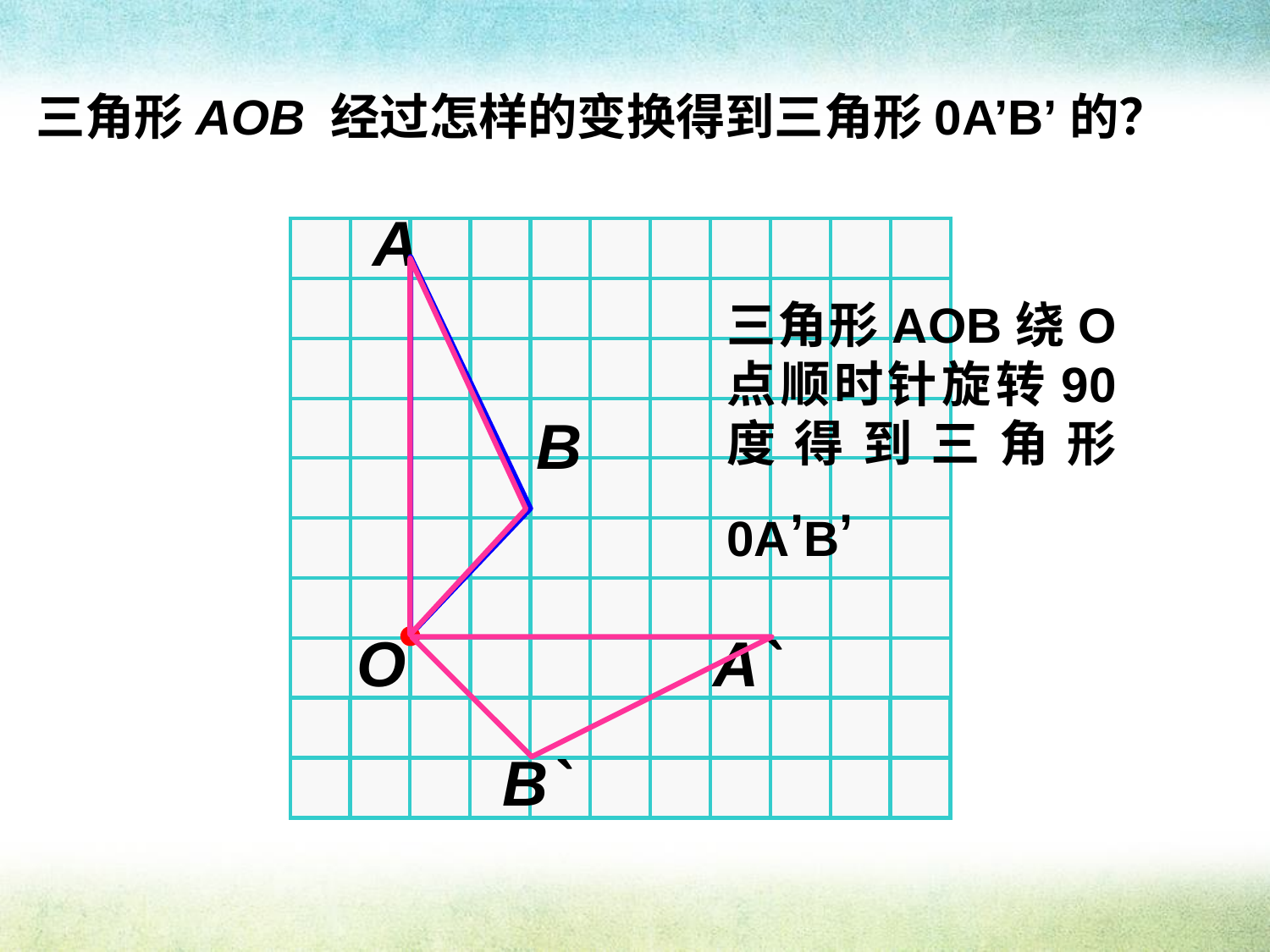

三角形AOB 经过怎样的变换得到三角形0A’B’的？

A

B

三角形AOB绕O点顺时针旋转90度得到三角形0A,B,

O
A`

B`